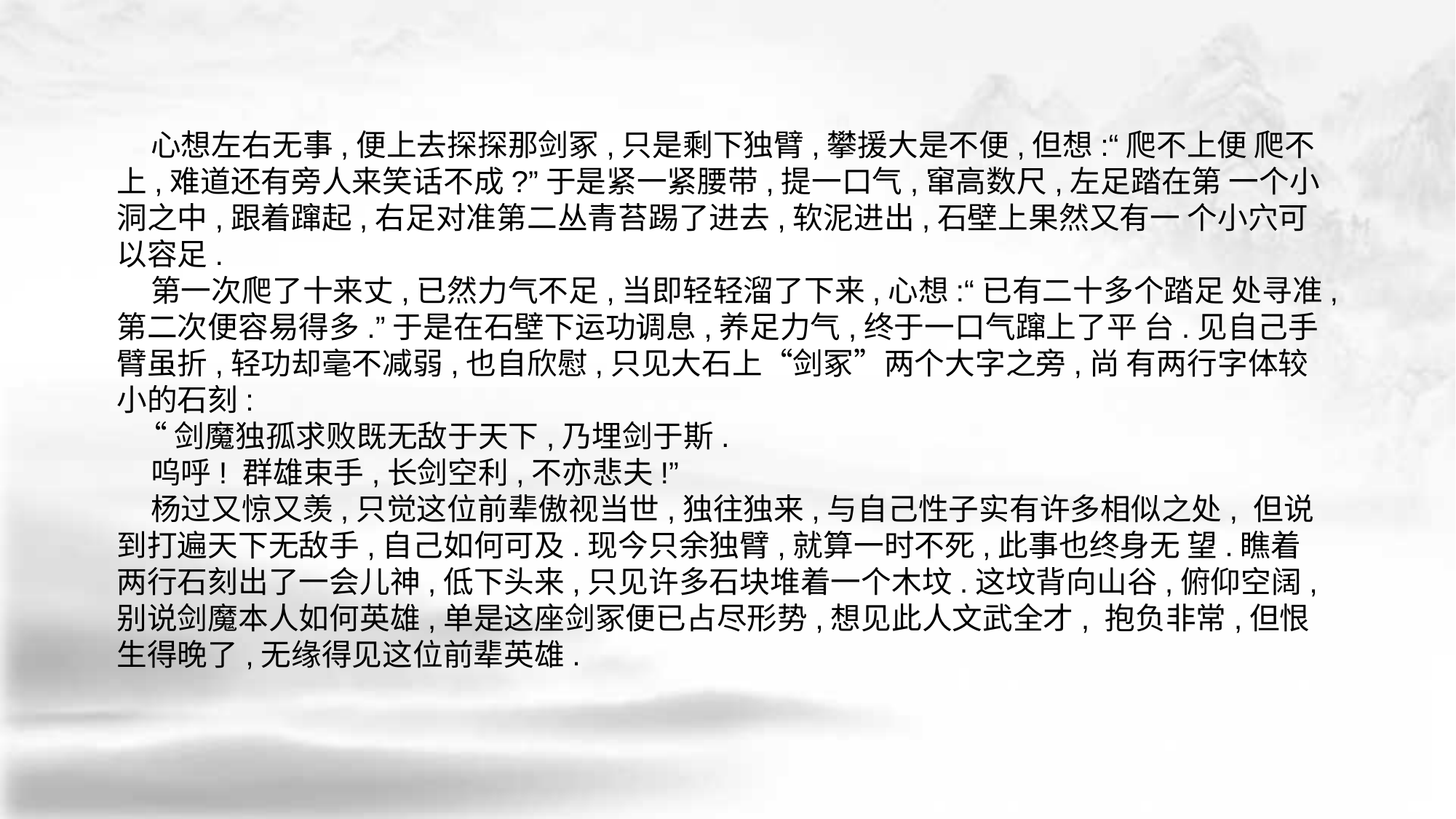

心想左右无事,便上去探探那剑冢,只是剩下独臂,攀援大是不便,但想:“爬不上便 爬不上,难道还有旁人来笑话不成?”于是紧一紧腰带,提一口气,窜高数尺,左足踏在第 一个小洞之中,跟着蹿起,右足对准第二丛青苔踢了进去,软泥进出,石壁上果然又有一 个小穴可以容足.
    第一次爬了十来丈,已然力气不足,当即轻轻溜了下来,心想:“已有二十多个踏足 处寻准,第二次便容易得多.”于是在石壁下运功调息,养足力气,终于一口气蹿上了平 台.见自己手臂虽折,轻功却毫不减弱,也自欣慰,只见大石上“剑冢”两个大字之旁,尚 有两行字体较小的石刻:
   “剑魔独孤求败既无敌于天下,乃埋剑于斯.
    呜呼! 群雄束手,长剑空利,不亦悲夫!”
    杨过又惊又羡,只觉这位前辈傲视当世,独往独来,与自己性子实有许多相似之处, 但说到打遍天下无敌手,自己如何可及.现今只余独臂,就算一时不死,此事也终身无 望.瞧着两行石刻出了一会儿神,低下头来,只见许多石块堆着一个木坟.这坟背向山谷,俯仰空阔,别说剑魔本人如何英雄,单是这座剑冢便已占尽形势,想见此人文武全才, 抱负非常,但恨生得晚了,无缘得见这位前辈英雄.